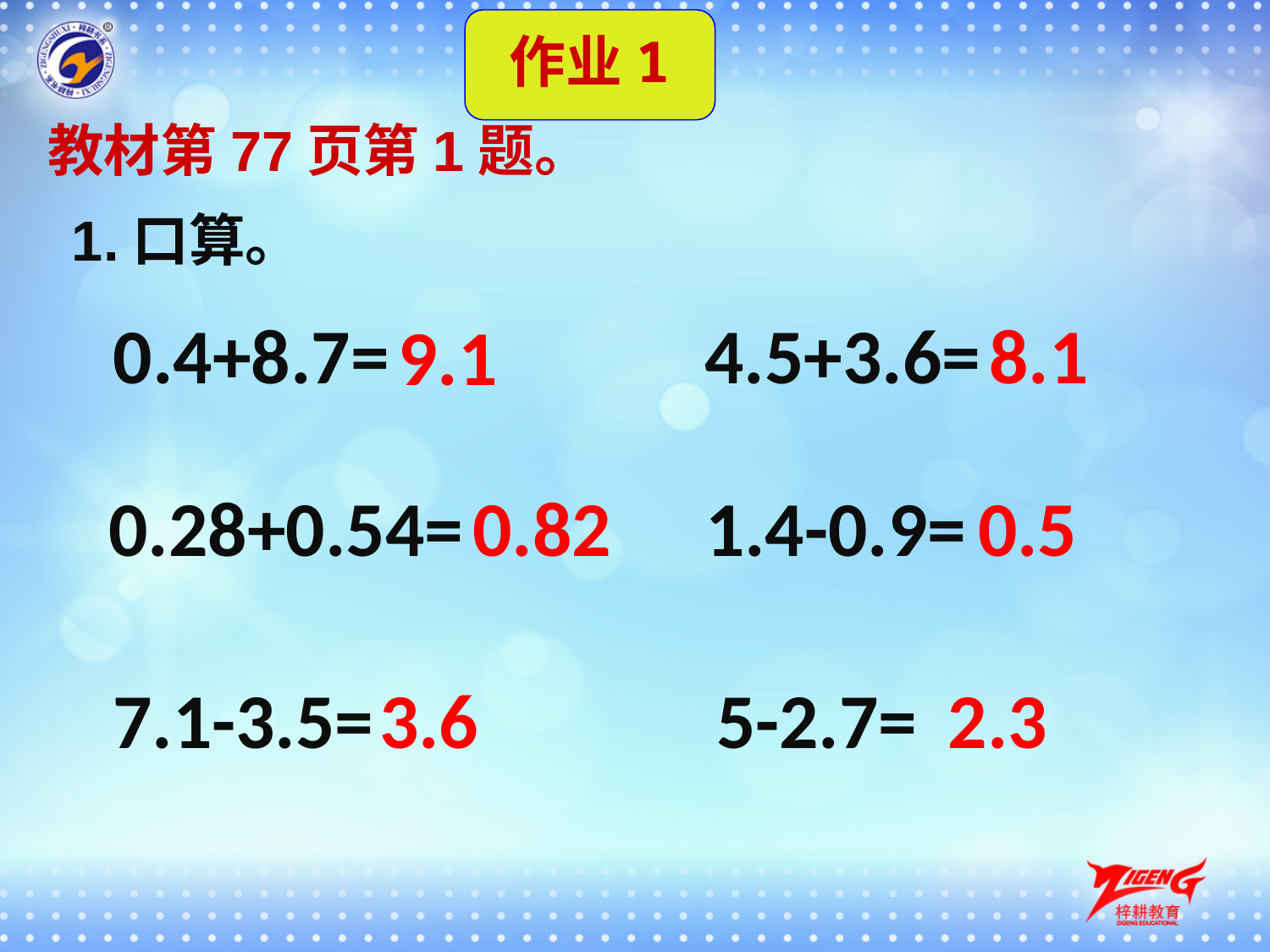

作业1
教材第77页第1题。
1.口算。
4.5+3.6=
0.4+8.7=
8.1
9.1
0.82
0.5
1.4-0.9=
0.28+0.54=
3.6
5-2.7=
7.1-3.5=
2.3